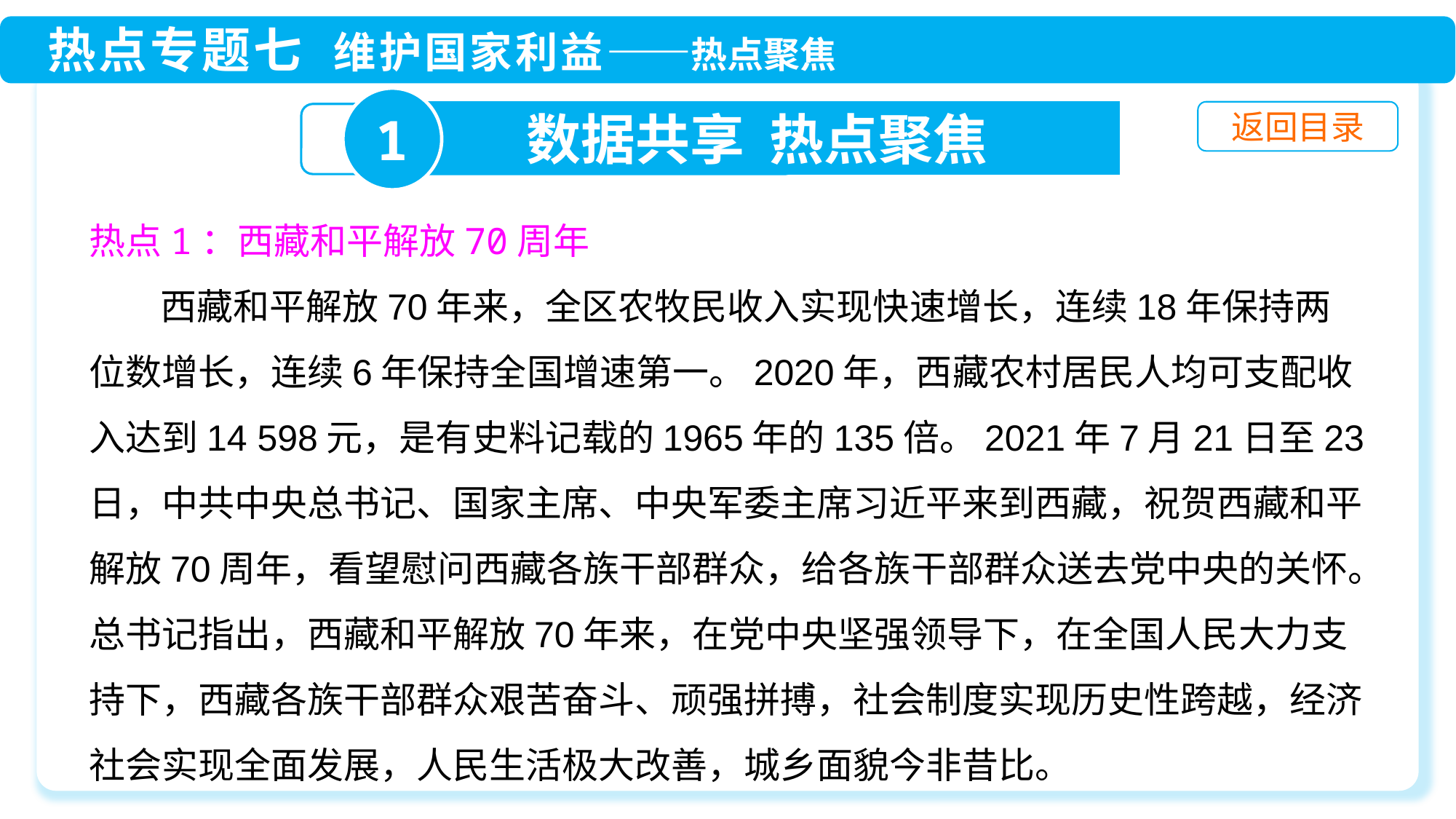

1
数据共享  热点聚焦

热点1：西藏和平解放70周年
 西藏和平解放70年来，全区农牧民收入实现快速增长，连续18年保持两位数增长，连续6年保持全国增速第一。2020年，西藏农村居民人均可支配收入达到14 598元，是有史料记载的1965年的135倍。2021年7月21日至23日，中共中央总书记、国家主席、中央军委主席习近平来到西藏，祝贺西藏和平解放70周年，看望慰问西藏各族干部群众，给各族干部群众送去党中央的关怀。总书记指出，西藏和平解放70年来，在党中央坚强领导下，在全国人民大力支持下，西藏各族干部群众艰苦奋斗、顽强拼搏，社会制度实现历史性跨越，经济社会实现全面发展，人民生活极大改善，城乡面貌今非昔比。